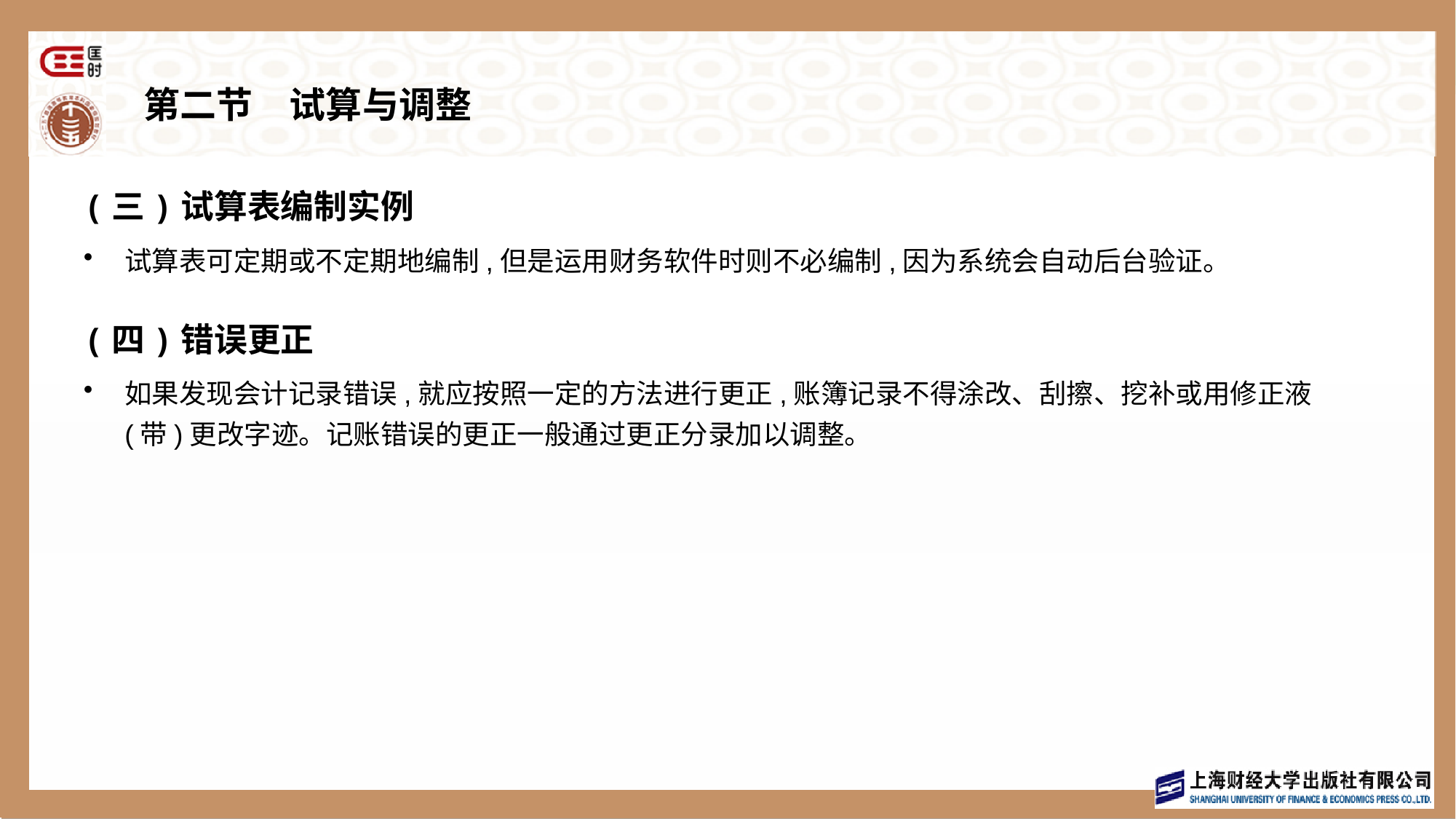

# 第二节　试算与调整
(三)试算表编制实例
试算表可定期或不定期地编制,但是运用财务软件时则不必编制,因为系统会自动后台验证。
(四)错误更正
如果发现会计记录错误,就应按照一定的方法进行更正,账簿记录不得涂改、刮擦、挖补或用修正液(带)更改字迹。记账错误的更正一般通过更正分录加以调整。